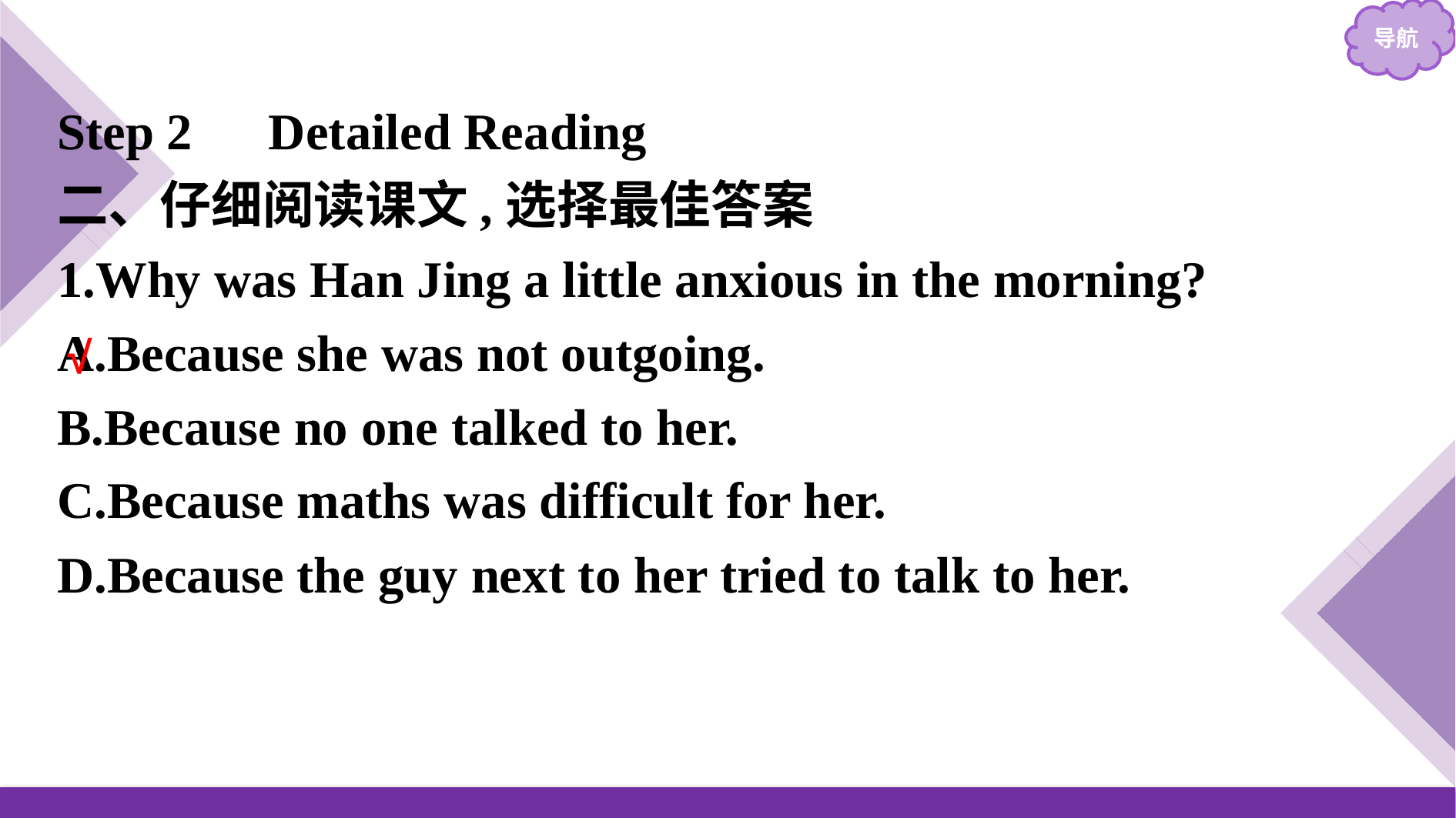

Step 2　Detailed Reading
二、仔细阅读课文,选择最佳答案
1.Why was Han Jing a little anxious in the morning?
A.Because she was not outgoing.
B.Because no one talked to her.
C.Because maths was difficult for her.
D.Because the guy next to her tried to talk to her.
√